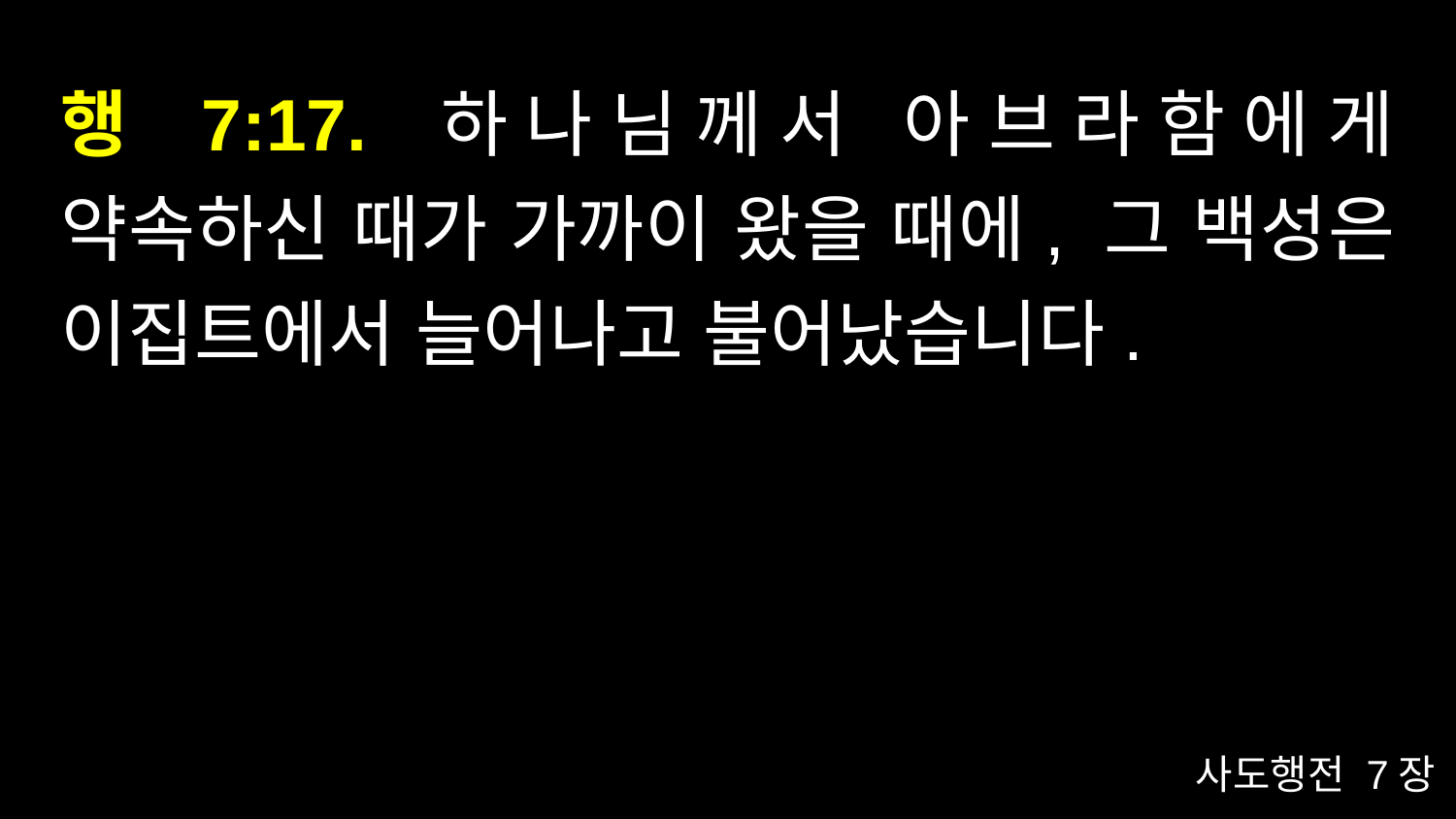

# 행 7:17. 하나님께서 아브라함에게 약속하신 때가 가까이 왔을 때에, 그 백성은 이집트에서 늘어나고 불어났습니다.
사도행전 7장